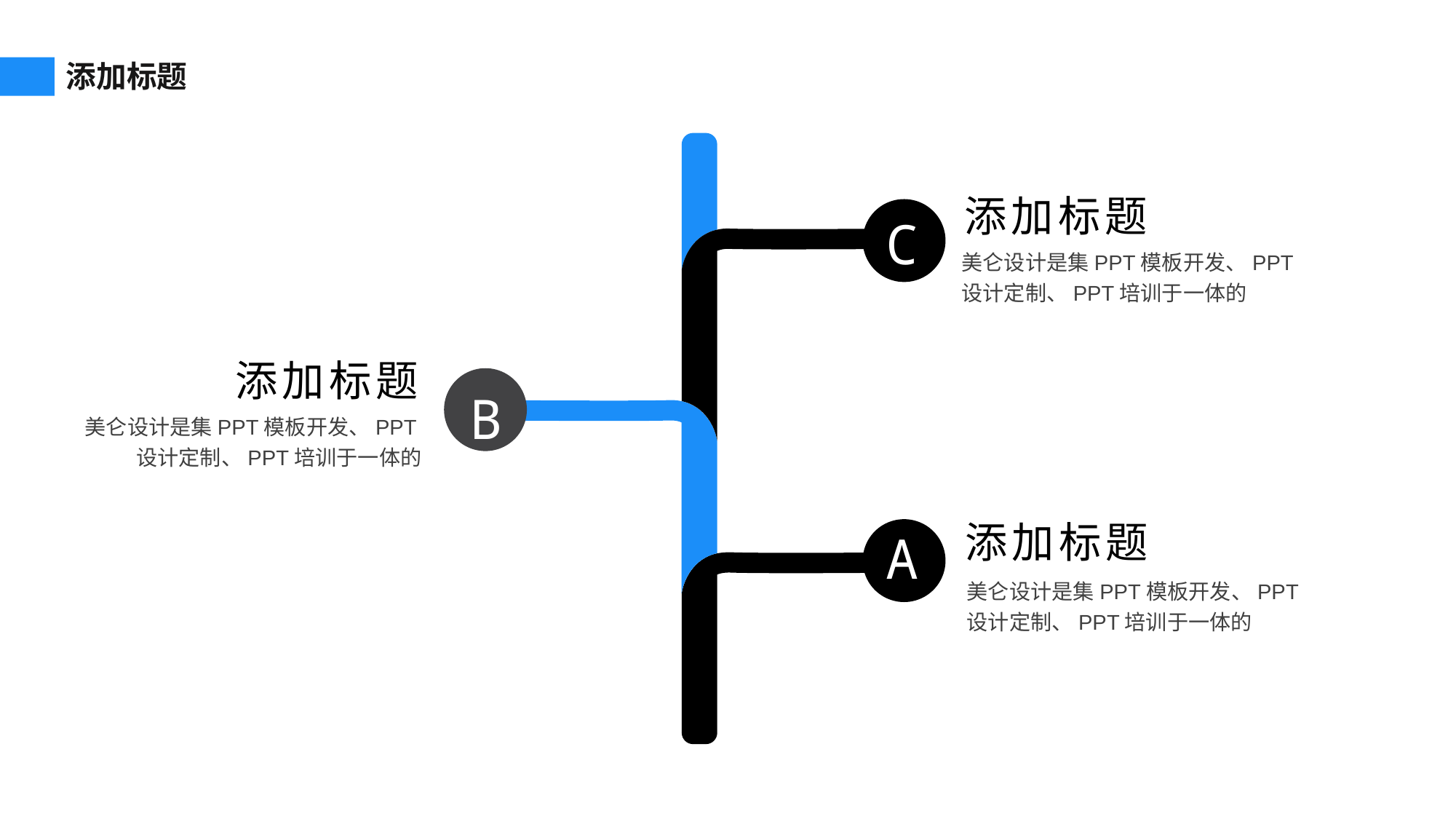

添加标题

添加标题

C

美仑设计是集PPT模板开发、PPT设计定制、PPT培训于一体的
添加标题

B

美仑设计是集PPT模板开发、PPT设计定制、PPT培训于一体的

添加标题

A

美仑设计是集PPT模板开发、PPT设计定制、PPT培训于一体的